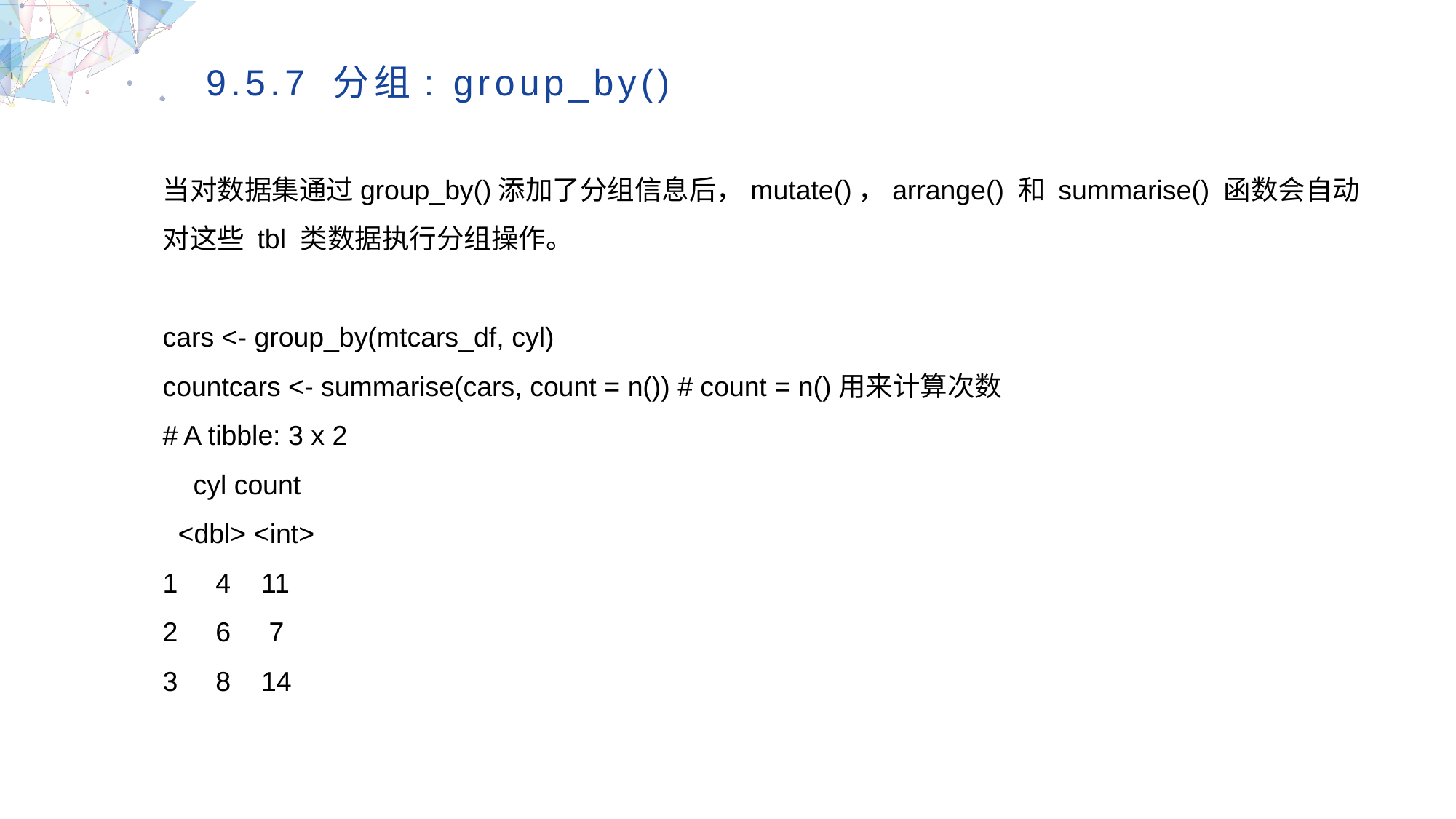

9.5.7 分组: group_by()
当对数据集通过group_by()添加了分组信息后，mutate()，arrange() 和 summarise() 函数会自动对这些 tbl 类数据执行分组操作。

cars <- group_by(mtcars_df, cyl)
countcars <- summarise(cars, count = n()) # count = n()用来计算次数
# A tibble: 3 x 2
    cyl count
  <dbl> <int>
1     4    11
2     6     7
3     8    14
MULTIPURPOSE PRESENTATION TEMPLATE | UNIQUE DESIGN
Welcome Message
Please replace text, click add relevant headline, modify the text content, also can copy your content to this directly. Please replace text, click add relevant headline, modify the text content, also can copy your content to this directly.